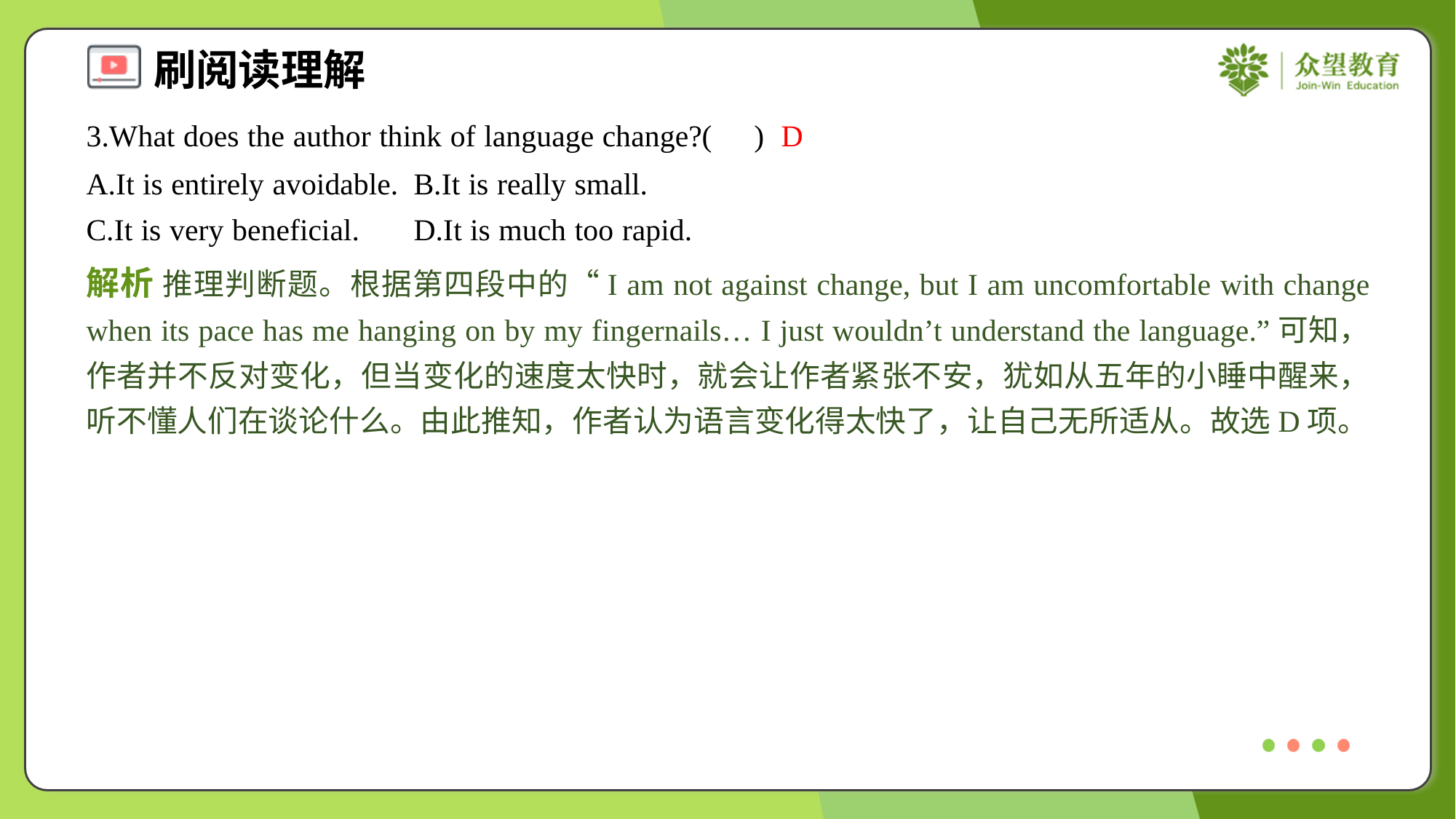

3.What does the author think of language change?(     )
D
A.It is entirely avoidable.	B.It is really small.
C.It is very beneficial.	D.It is much too rapid.
解析 推理判断题。根据第四段中的“I am not against change, but I am uncomfortable with change when its pace has me hanging on by my fingernails… I just wouldn’t understand the language.”可知，作者并不反对变化，但当变化的速度太快时，就会让作者紧张不安，犹如从五年的小睡中醒来，听不懂人们在谈论什么。由此推知，作者认为语言变化得太快了，让自己无所适从。故选D项。